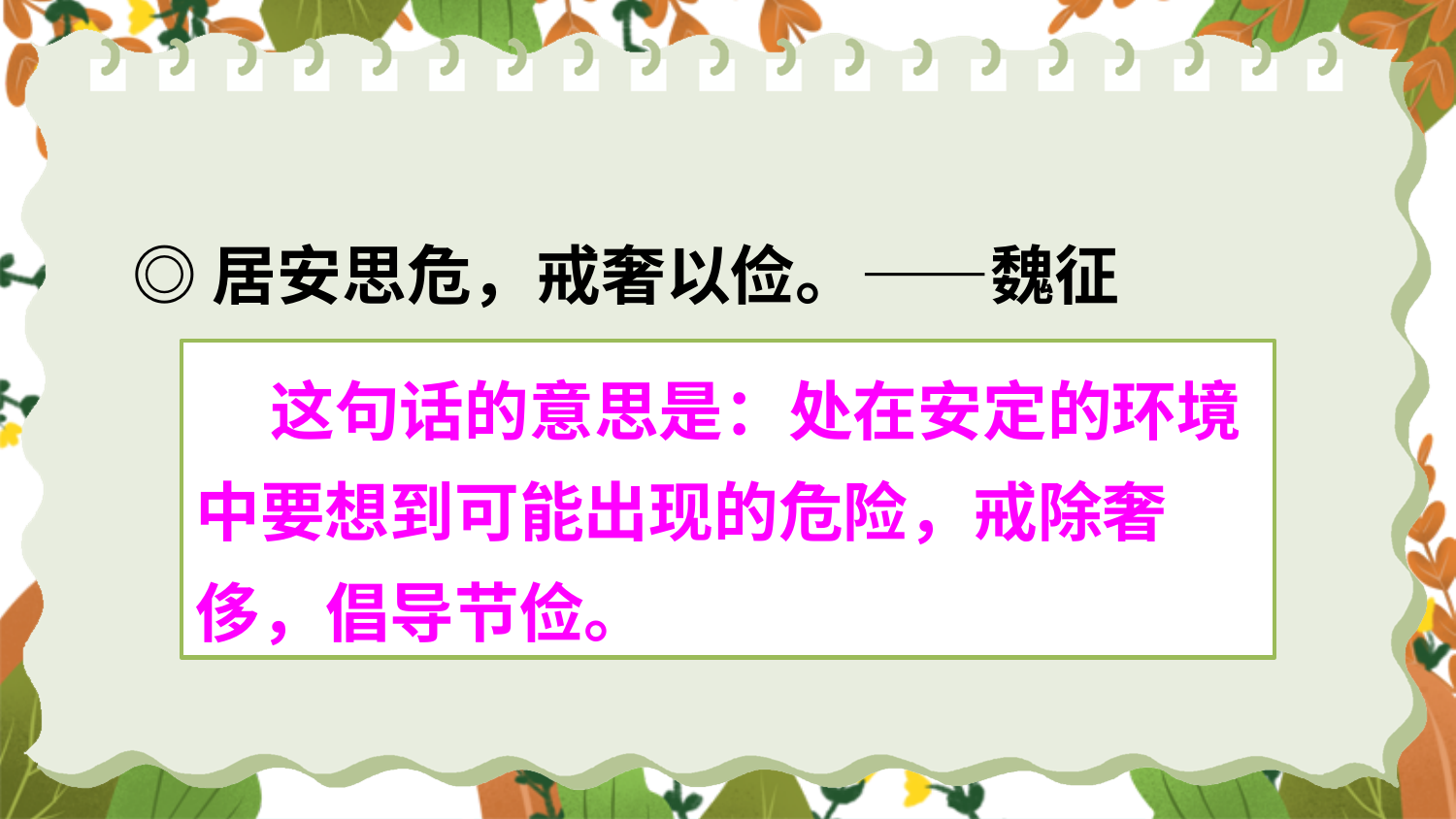

◎居安思危，戒奢以俭。——魏征
    这句话的意思是：处在安定的环境中要想到可能出现的危险，戒除奢侈，倡导节俭。